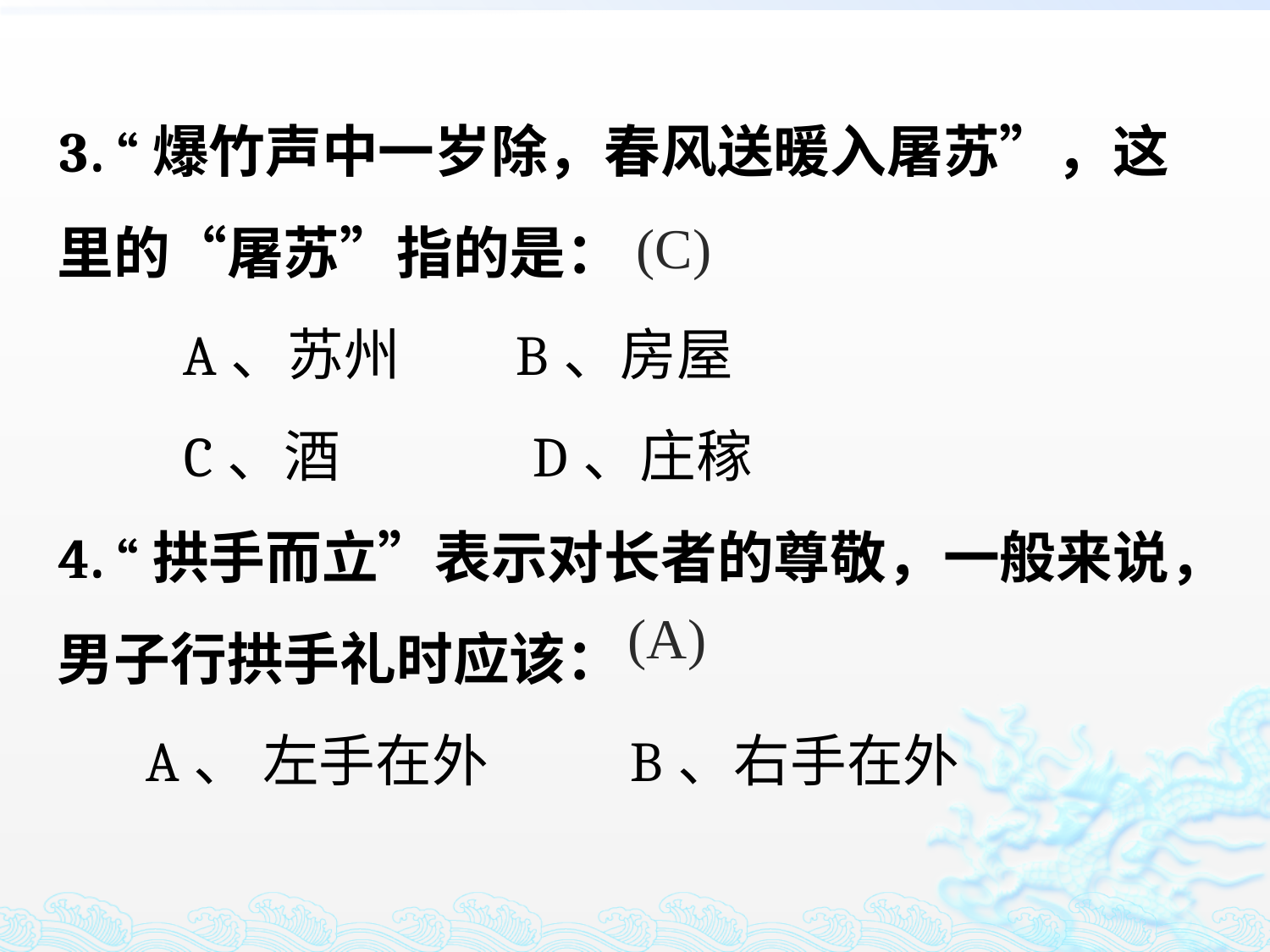

3. “爆竹声中一岁除，春风送暖入屠苏”，这里的“屠苏”指的是：
          A、苏州        B、房屋
          C、酒              D、庄稼
4. “拱手而立”表示对长者的尊敬，一般来说，男子行拱手礼时应该：
       A、 左手在外          B、右手在外
(C)
(A)